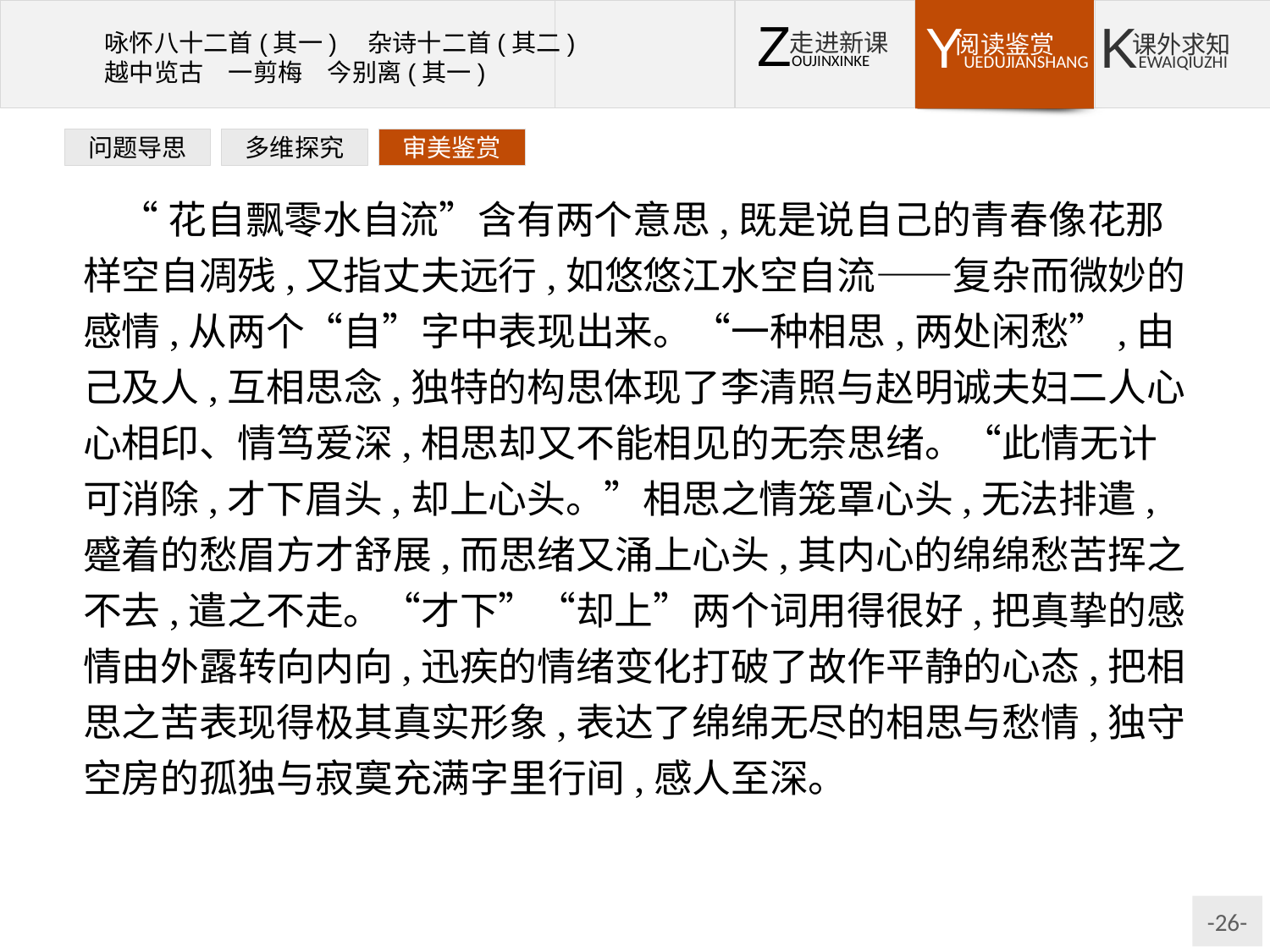

问题导思
多维探究
审美鉴赏
“花自飘零水自流”含有两个意思,既是说自己的青春像花那样空自凋残,又指丈夫远行,如悠悠江水空自流——复杂而微妙的感情,从两个“自”字中表现出来。“一种相思,两处闲愁”,由己及人,互相思念,独特的构思体现了李清照与赵明诚夫妇二人心心相印、情笃爱深,相思却又不能相见的无奈思绪。“此情无计可消除,才下眉头,却上心头。”相思之情笼罩心头,无法排遣,蹙着的愁眉方才舒展,而思绪又涌上心头,其内心的绵绵愁苦挥之不去,遣之不走。“才下”“却上”两个词用得很好,把真挚的感情由外露转向内向,迅疾的情绪变化打破了故作平静的心态,把相思之苦表现得极其真实形象,表达了绵绵无尽的相思与愁情,独守空房的孤独与寂寞充满字里行间,感人至深。